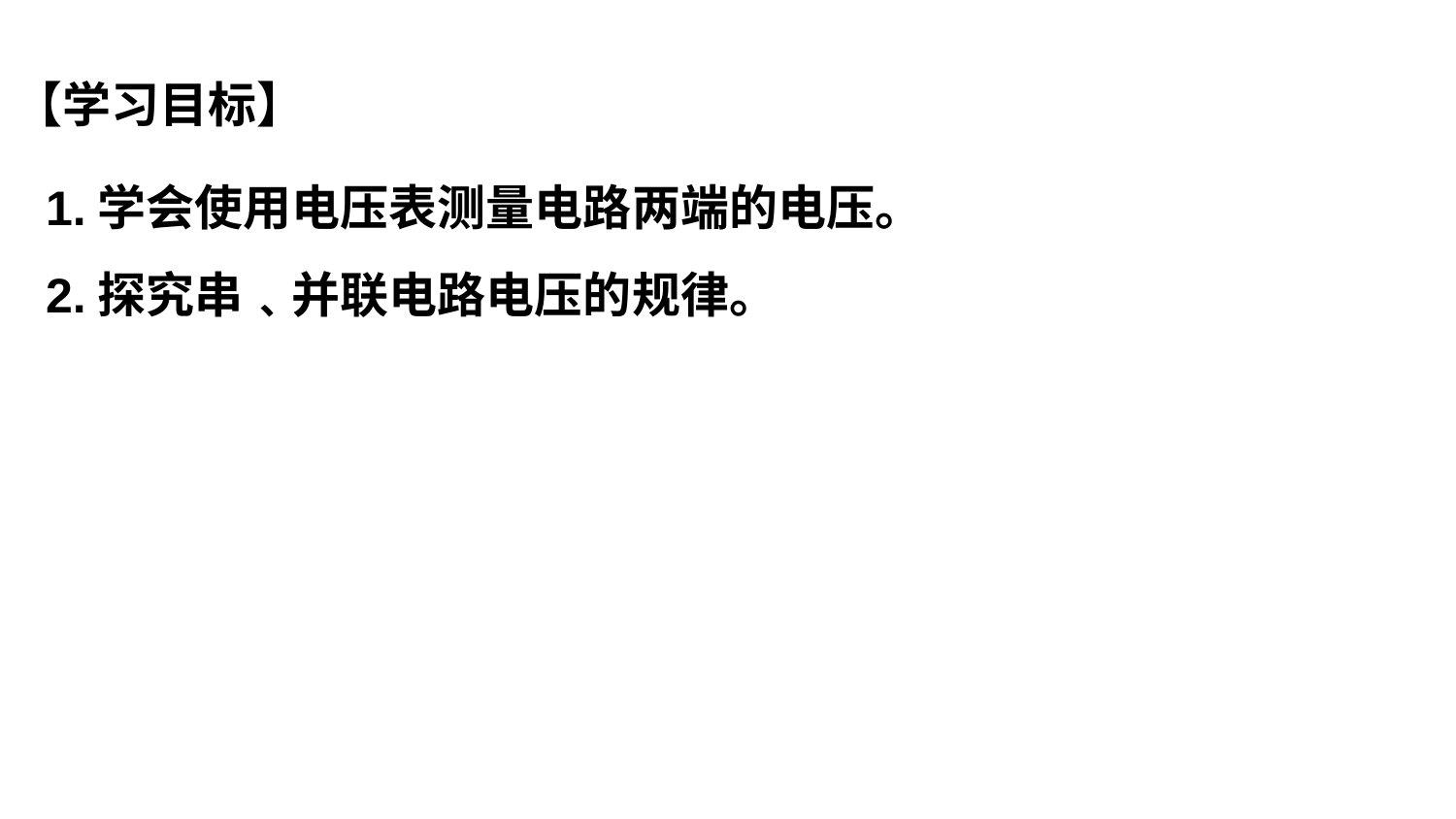

【学习目标】
1.学会使用电压表测量电路两端的电压。
2.探究串﹑并联电路电压的规律。